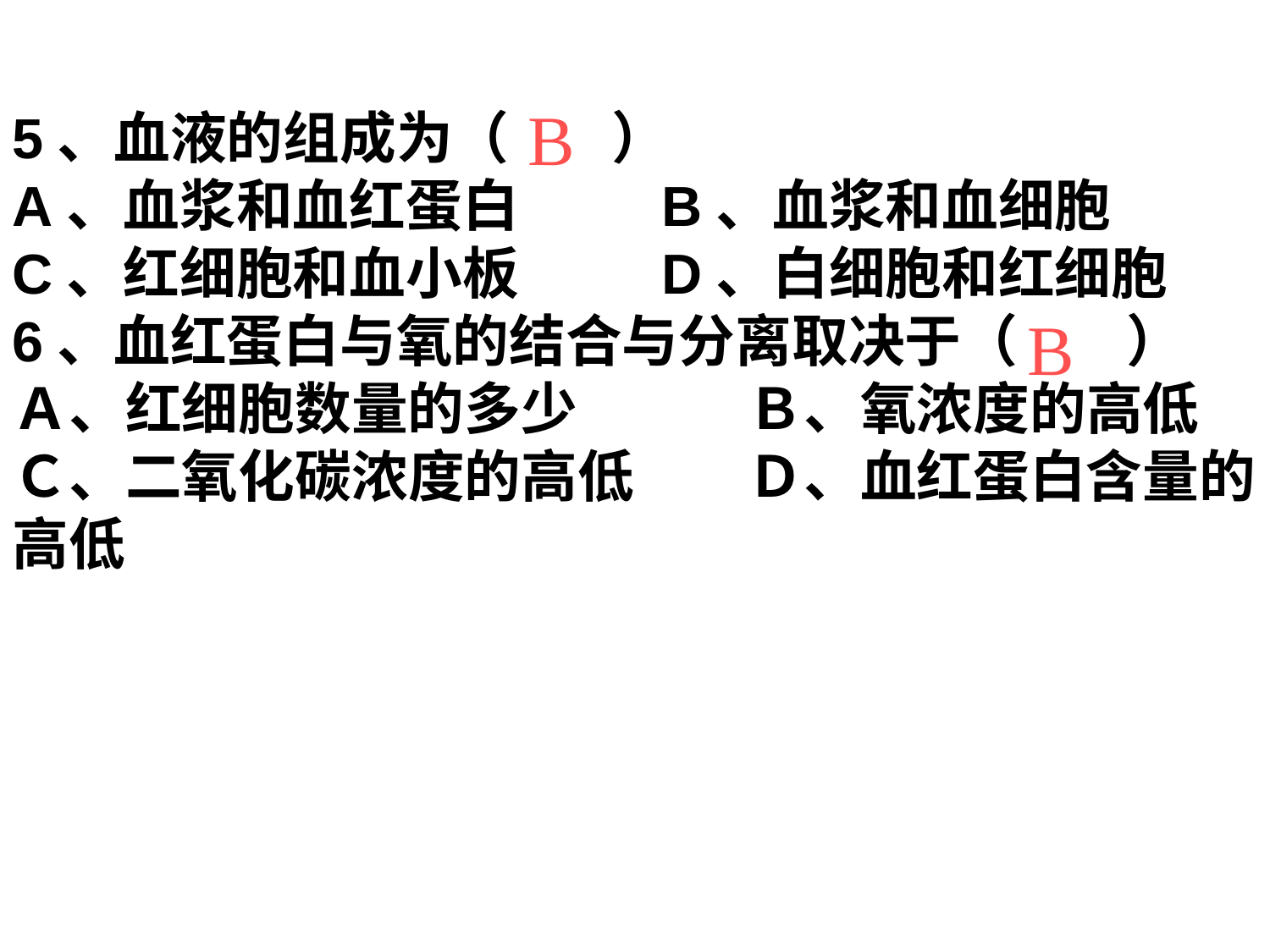

B
5、血液的组成为（        ）
A、血浆和血红蛋白          B、血浆和血细胞
C、红细胞和血小板          D、白细胞和红细胞
6、血红蛋白与氧的结合与分离取决于（   　 ）
Ａ、红细胞数量的多少　　　Ｂ、氧浓度的高低
Ｃ、二氧化碳浓度的高低　　Ｄ、血红蛋白含量的高低
B